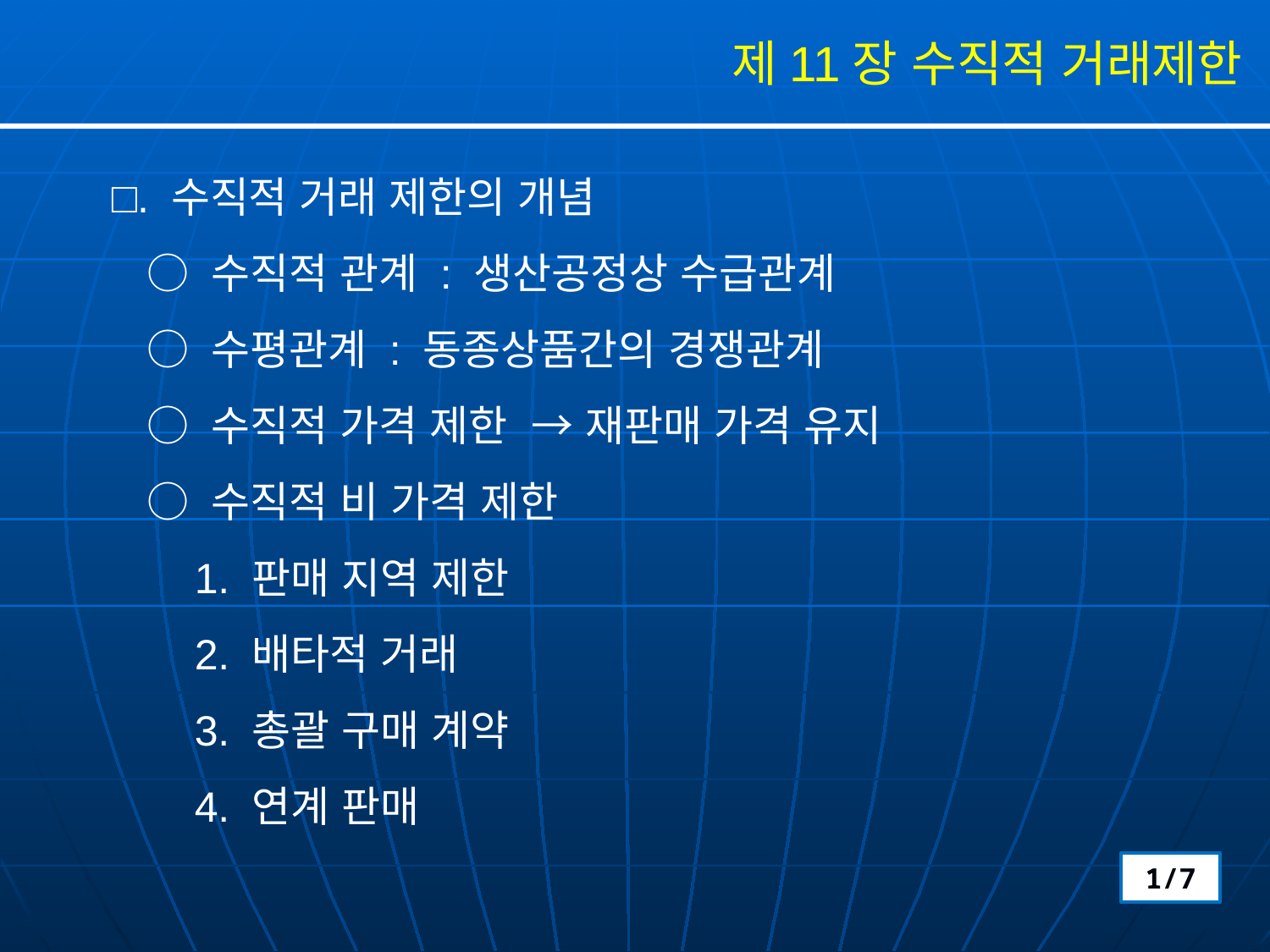

제11장 수직적 거래제한

□. 수직적 거래 제한의 개념
   ○ 수직적 관계 : 생산공정상 수급관계
   ○ 수평관계 : 동종상품간의 경쟁관계
   ○ 수직적 가격 제한  → 재판매 가격 유지
   ○ 수직적 비 가격 제한
       1. 판매 지역 제한
       2. 배타적 거래
       3. 총괄 구매 계약
       4. 연계 판매
1/7